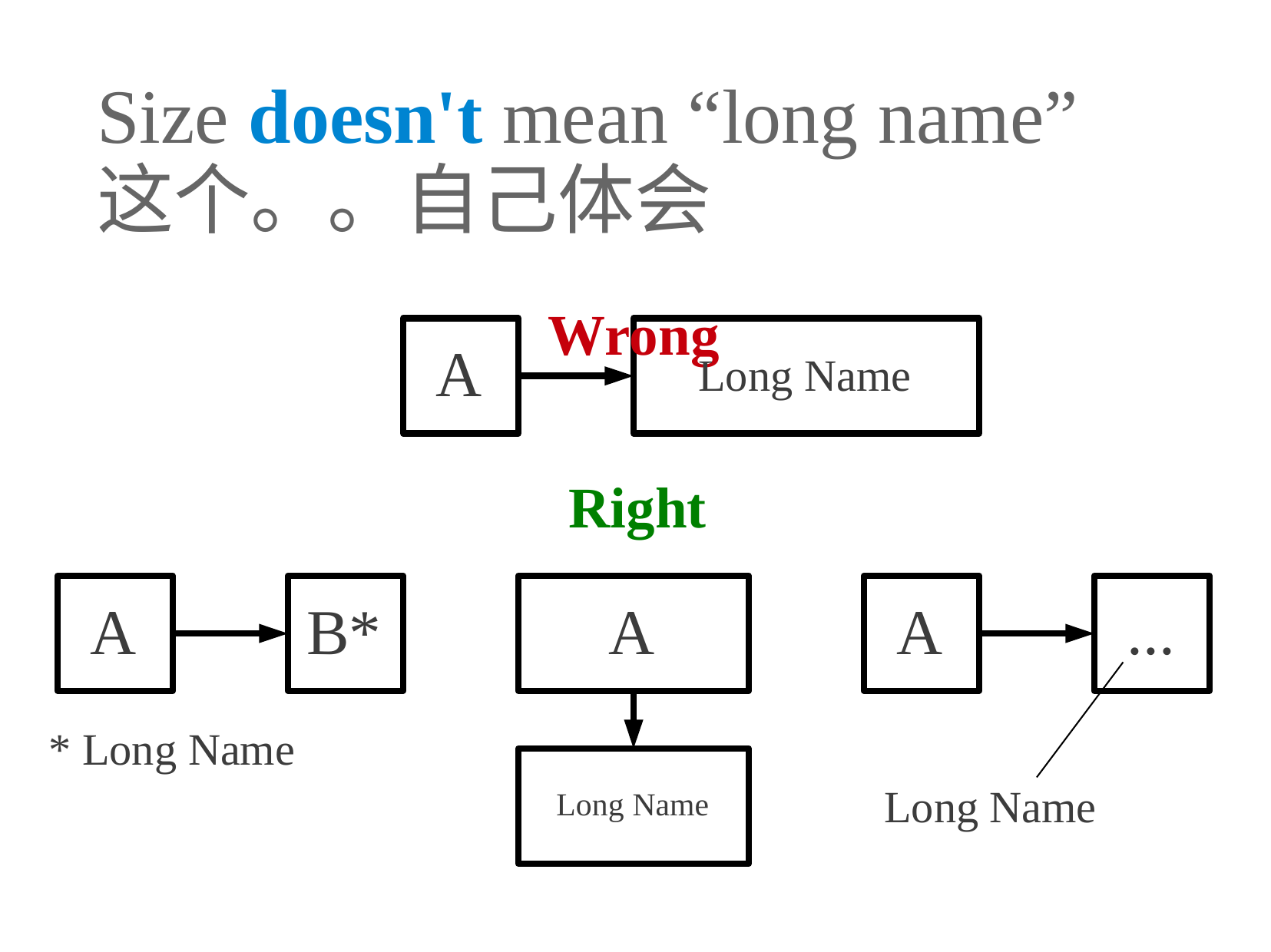

Size doesn't mean “long name”
这个。。自己体会

	Wrong

A
	Long Name

Right

A
B*
A
A
...

* Long Name

Long Name
Long Name